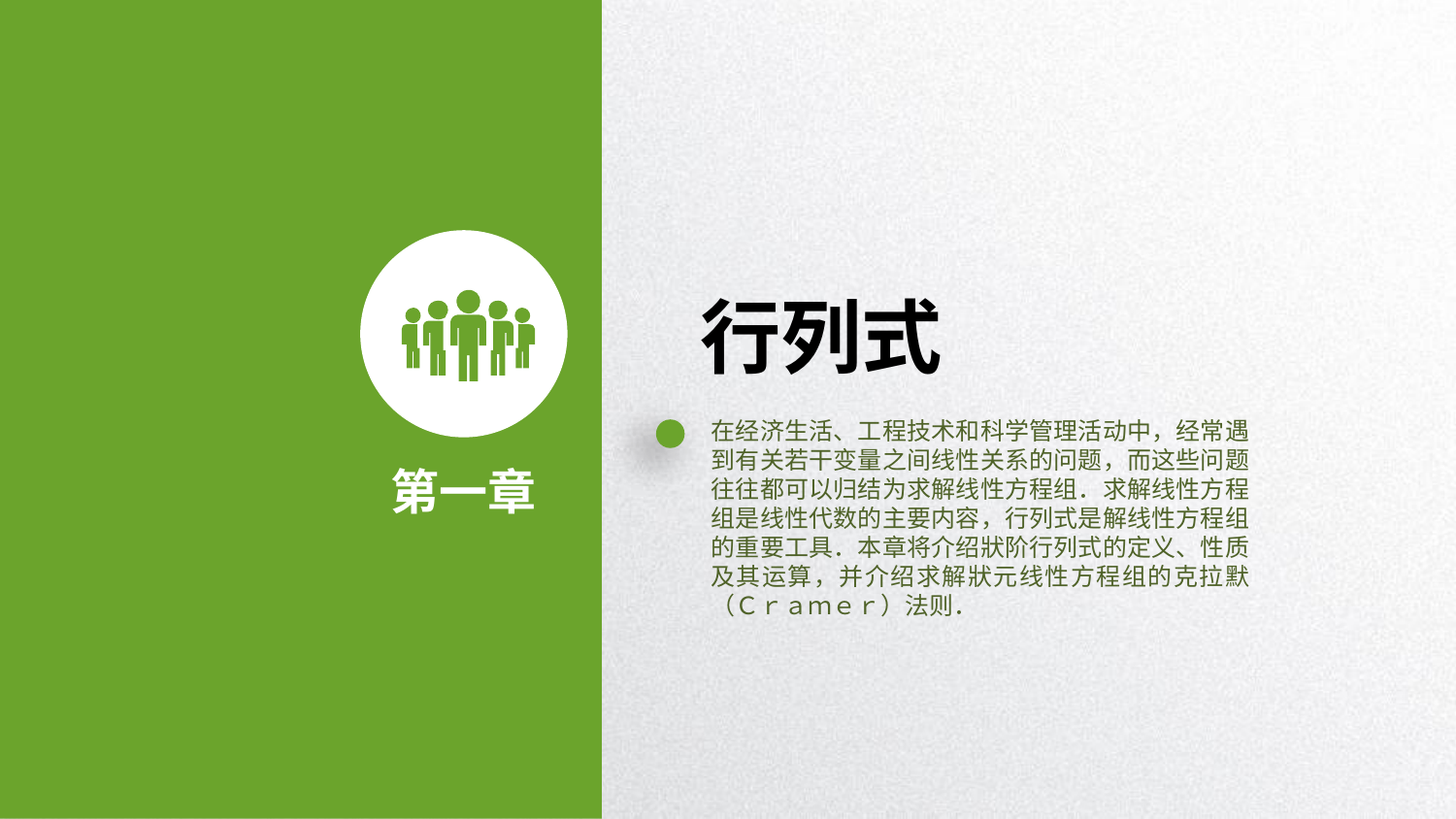

行列式
在经济生活、工程技术和科学管理活动中，经常遇到有关若干变量之间线性关系的问题，而这些问题往往都可以归结为求解线性方程组．求解线性方程组是线性代数的主要内容，行列式是解线性方程组的重要工具．本章将介绍狀阶行列式的定义、性质及其运算，并介绍求解狀元线性方程组的克拉默（Ｃｒａｍｅｒ）法则．

第一章